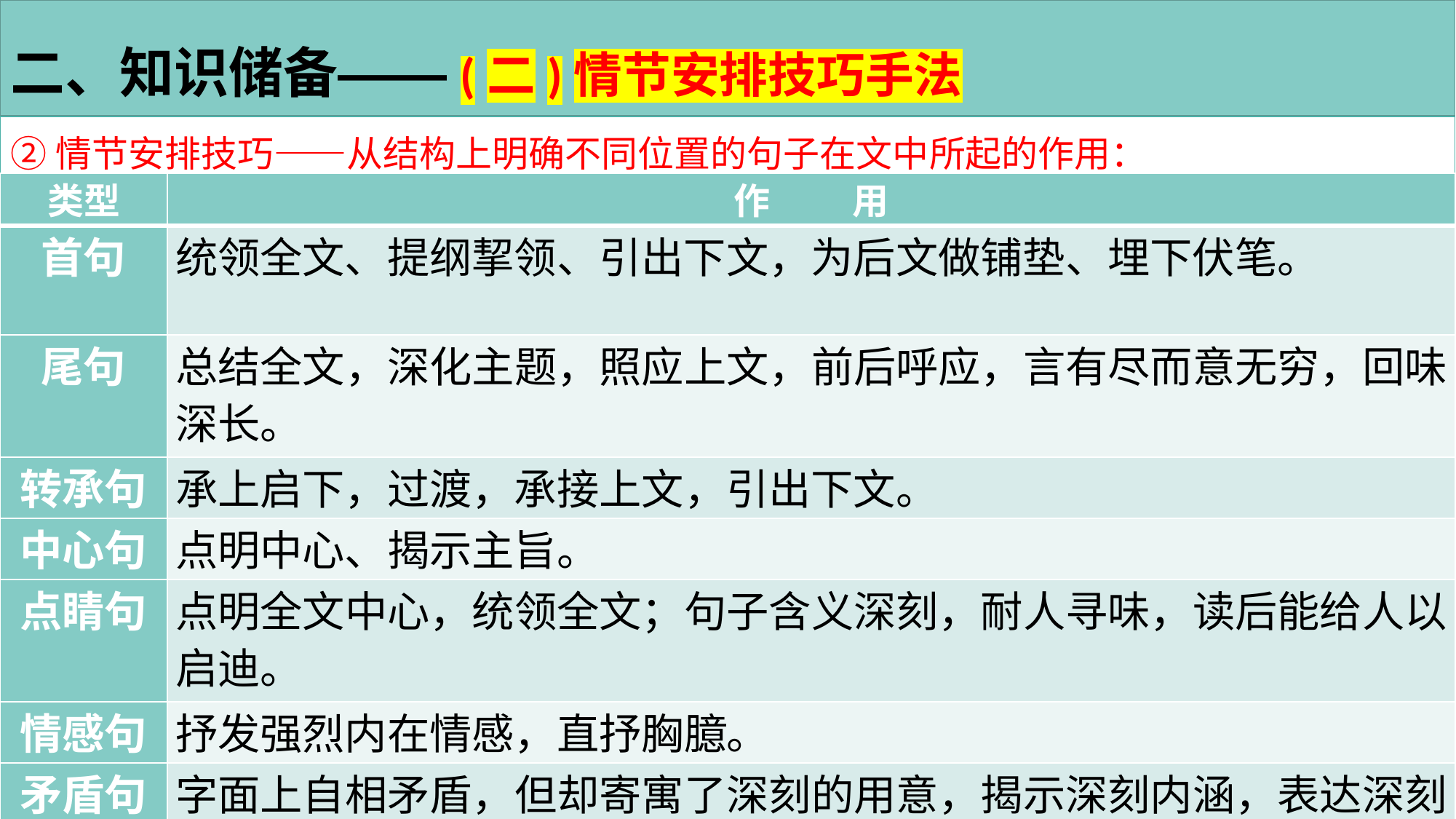

二、知识储备——(二)情节安排技巧手法

②情节安排技巧——从结构上明确不同位置的句子在文中所起的作用：
| 类型 | 作 用 |
| --- | --- |
| 首句 | 统领全文、提纲挈领、引出下文，为后文做铺垫、埋下伏笔。 |
| 尾句 | 总结全文，深化主题，照应上文，前后呼应，言有尽而意无穷，回味深长。 |
| 转承句 | 承上启下，过渡，承接上文，引出下文。 |
| 中心句 | 点明中心、揭示主旨。 |
| 点睛句 | 点明全文中心，统领全文；句子含义深刻，耐人寻味，读后能给人以启迪。 |
| 情感句 | 抒发强烈内在情感，直抒胸臆。 |
| 矛盾句 | 字面上自相矛盾，但却寄寓了深刻的用意，揭示深刻内涵，表达深刻见解。 |